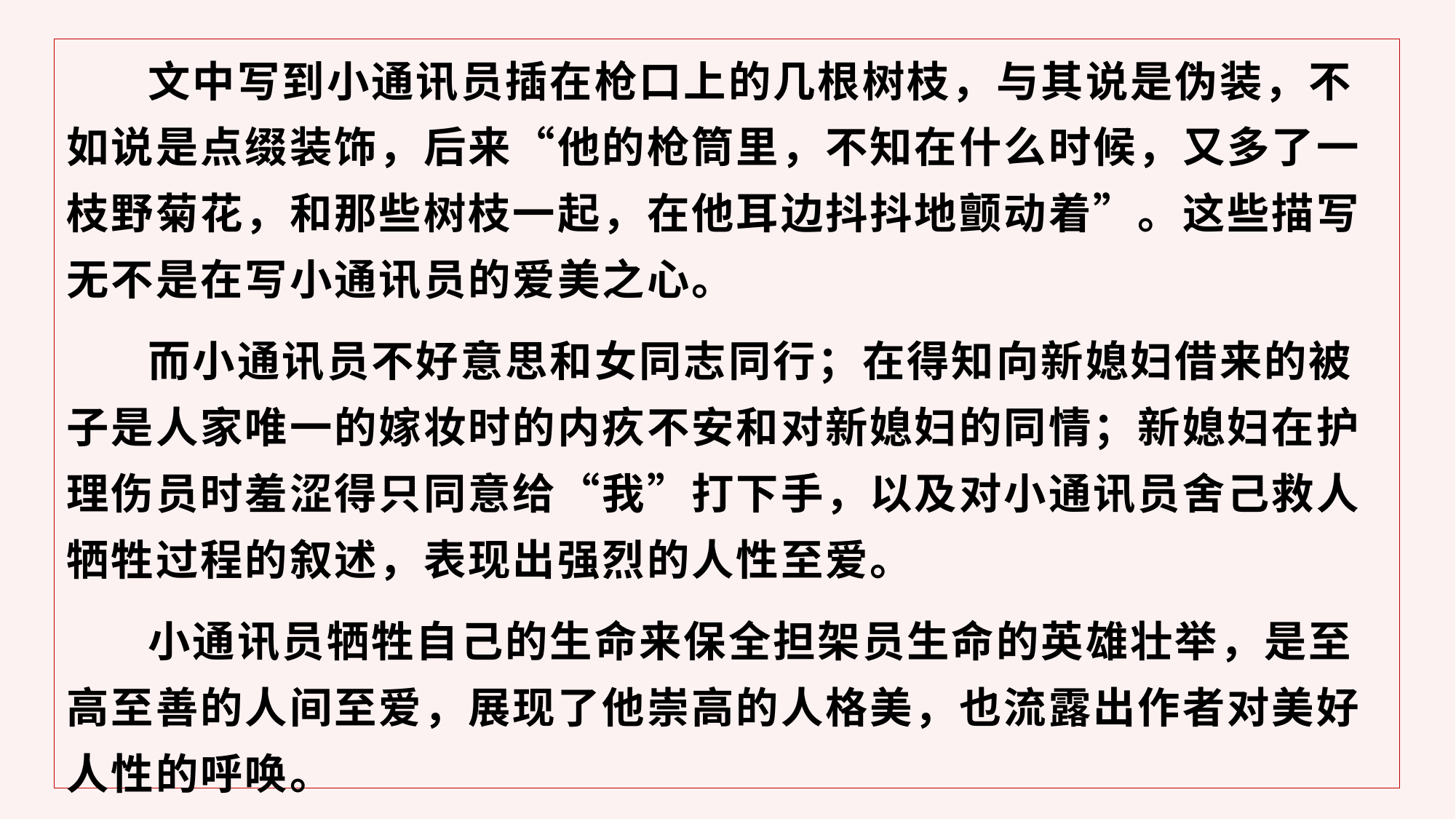

文中写到小通讯员插在枪口上的几根树枝，与其说是伪装，不如说是点缀装饰，后来“他的枪筒里，不知在什么时候，又多了一枝野菊花，和那些树枝一起，在他耳边抖抖地颤动着”。这些描写无不是在写小通讯员的爱美之心。
      而小通讯员不好意思和女同志同行；在得知向新媳妇借来的被子是人家唯一的嫁妆时的内疚不安和对新媳妇的同情；新媳妇在护理伤员时羞涩得只同意给“我”打下手，以及对小通讯员舍己救人牺牲过程的叙述，表现出强烈的人性至爱。
      小通讯员牺牲自己的生命来保全担架员生命的英雄壮举，是至高至善的人间至爱，展现了他崇高的人格美，也流露出作者对美好人性的呼唤。